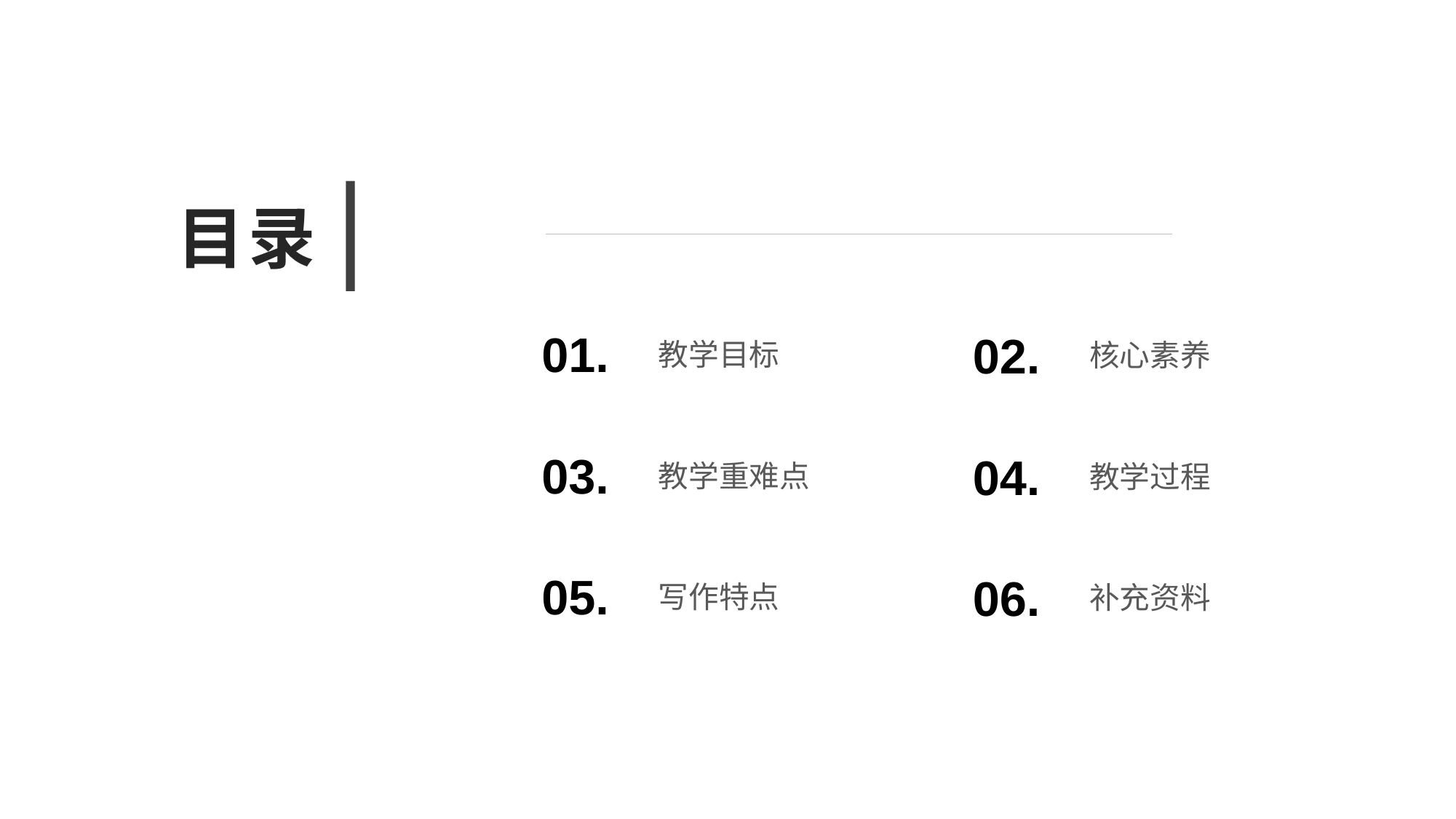

目录
01.
02.
教学目标
核心素养
03.
04.
教学重难点
教学过程
05.
06.
写作特点
补充资料